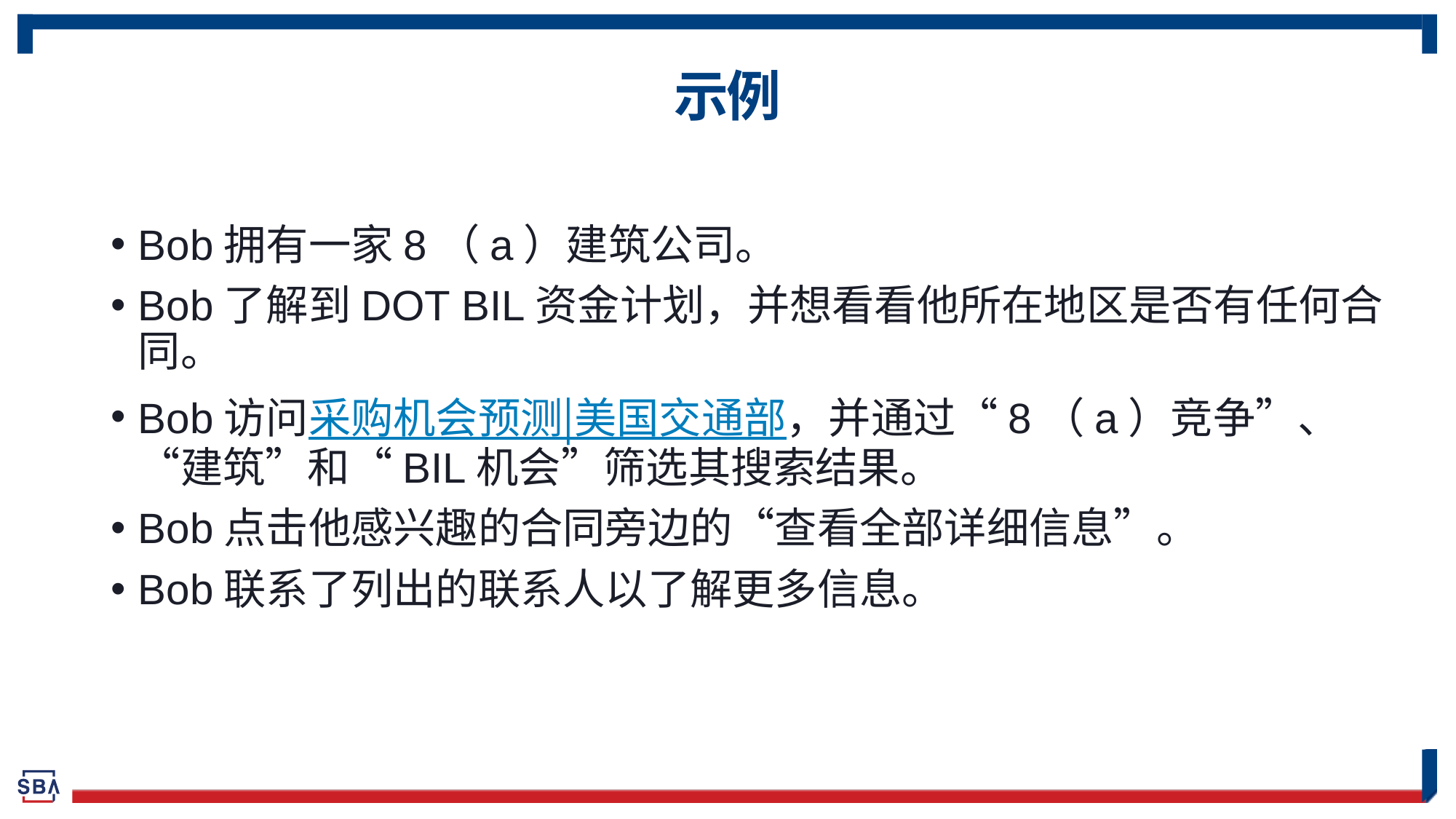

# 示例
Bob拥有一家8（a）建筑公司。
Bob了解到DOT BIL资金计划，并想看看他所在地区是否有任何合同。
Bob访问采购机会预测|美国交通部，并通过“8（a）竞争”、“建筑”和“BIL机会”筛选其搜索结果。
Bob点击他感兴趣的合同旁边的“查看全部详细信息”。
Bob联系了列出的联系人以了解更多信息。